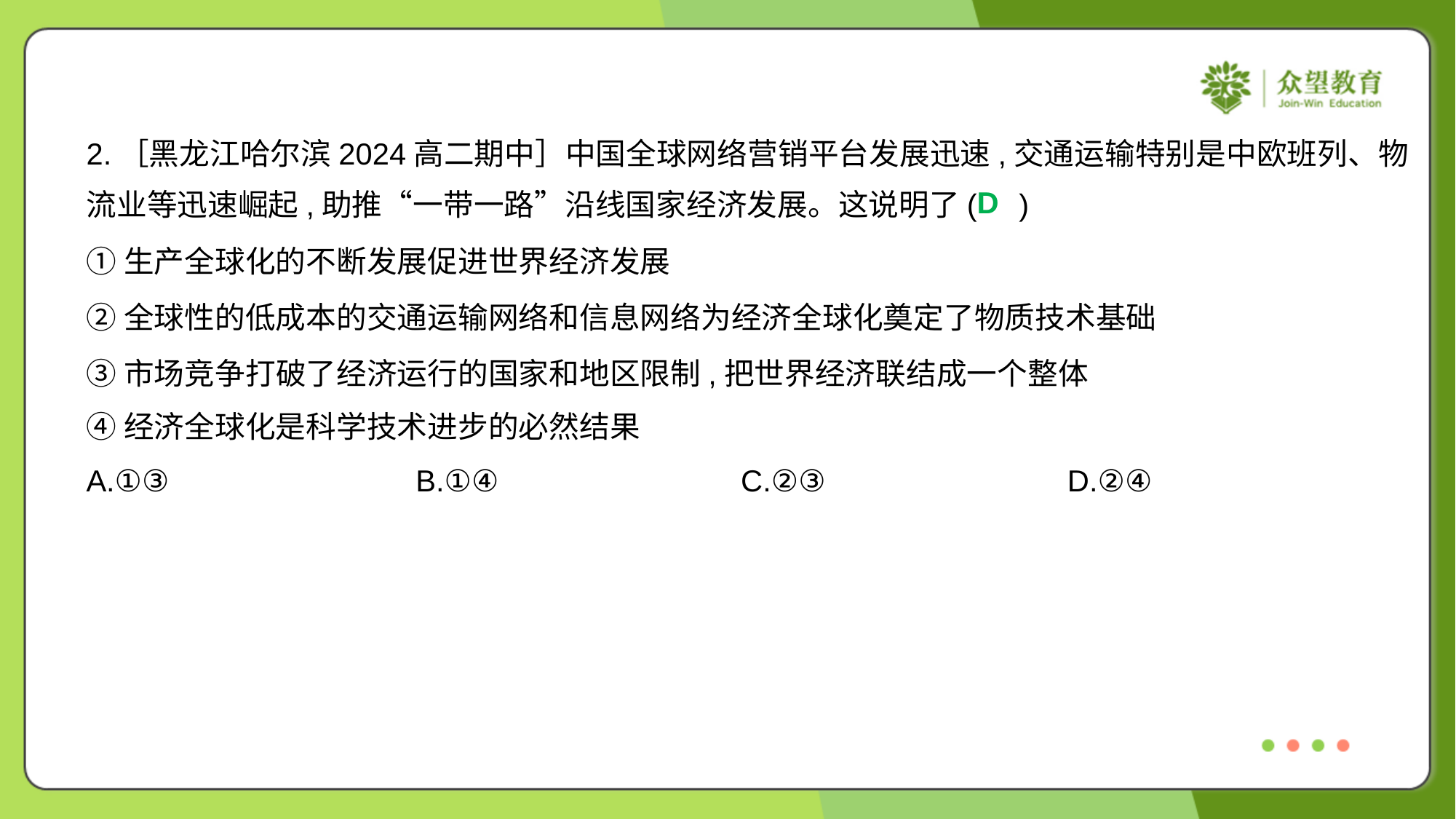

2.［黑龙江哈尔滨2024高二期中］中国全球网络营销平台发展迅速,交通运输特别是中欧班列、物
流业等迅速崛起,助推“一带一路”沿线国家经济发展。这说明了(     )
D
①生产全球化的不断发展促进世界经济发展
②全球性的低成本的交通运输网络和信息网络为经济全球化奠定了物质技术基础
③市场竞争打破了经济运行的国家和地区限制,把世界经济联结成一个整体
④经济全球化是科学技术进步的必然结果
A.①③	B.①④	C.②③	D.②④